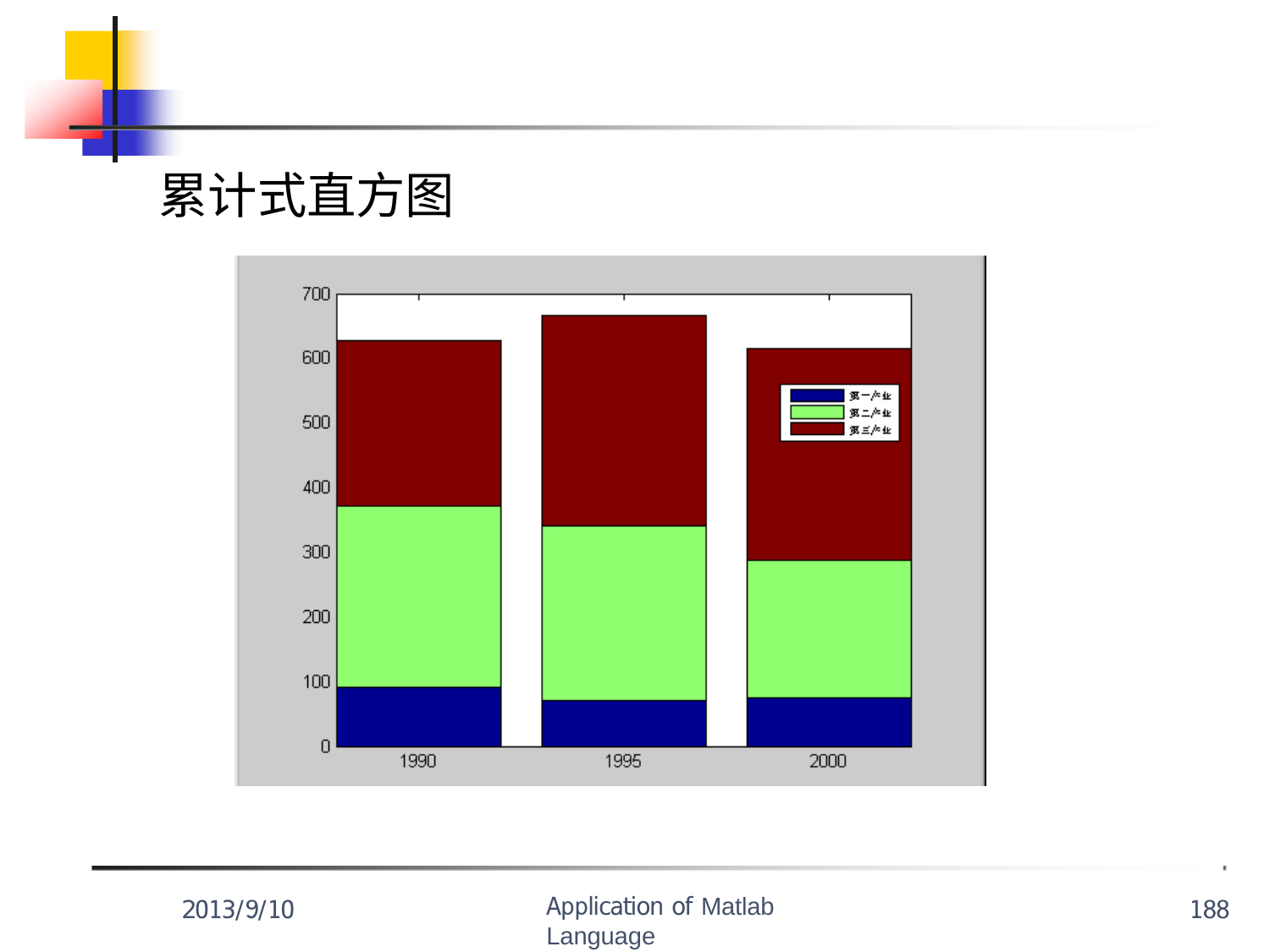

累计式直方图

Application of Matlab Language
2013/9/10
188